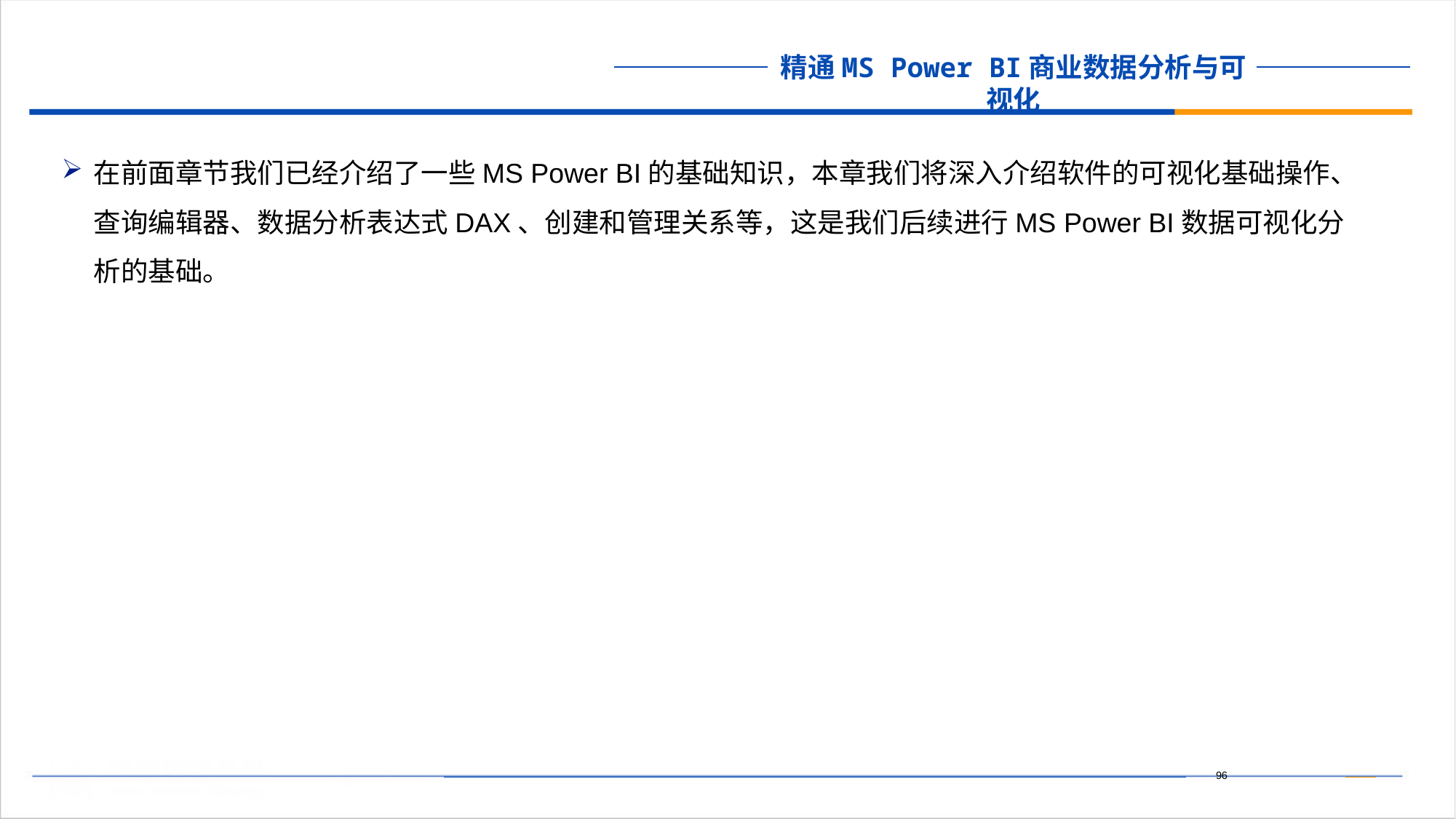

在前面章节我们已经介绍了一些MS Power BI的基础知识，本章我们将深入介绍软件的可视化基础操作、查询编辑器、数据分析表达式DAX、创建和管理关系等，这是我们后续进行MS Power BI数据可视化分析的基础。